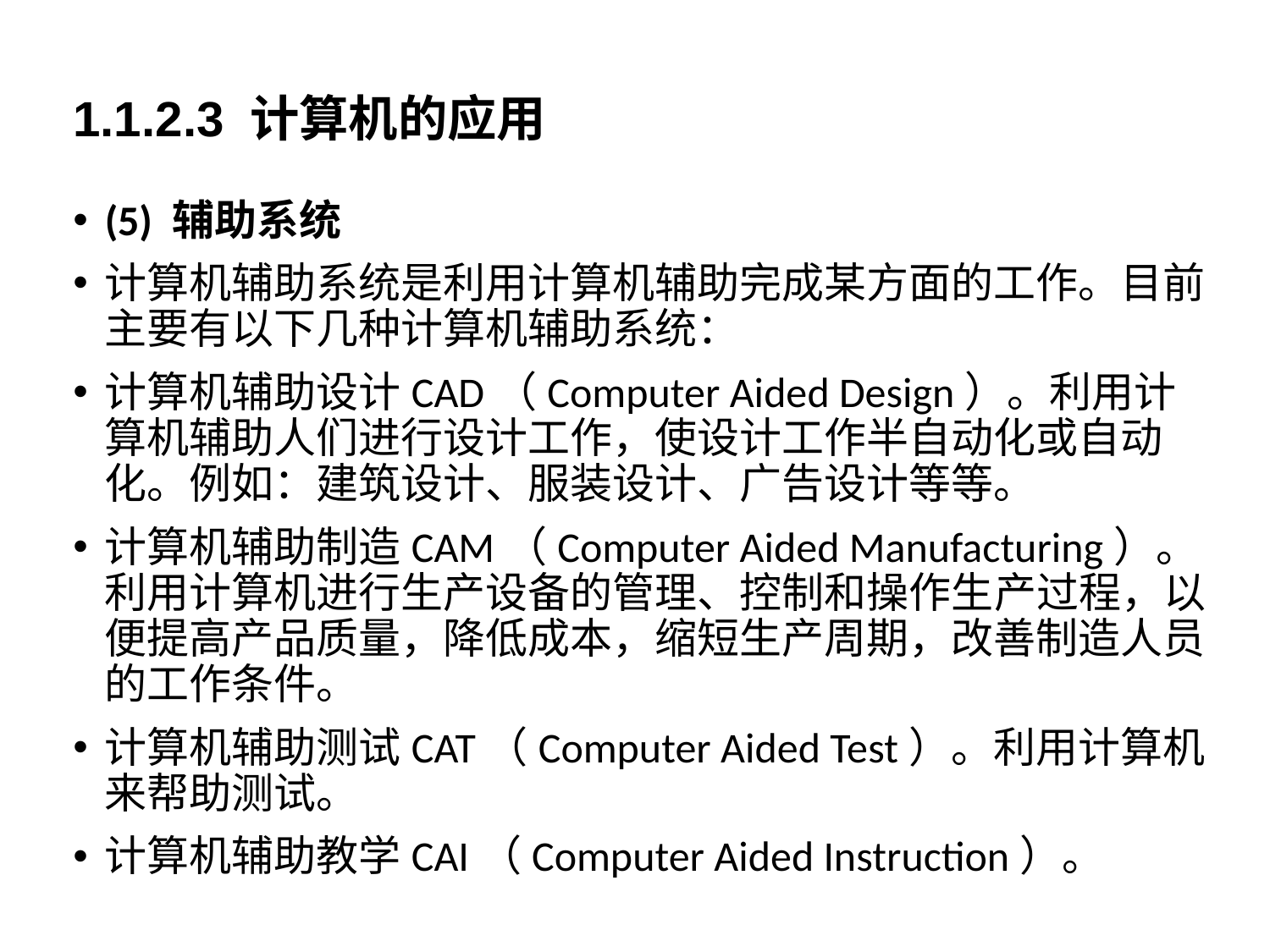

# 1.1.2.3 计算机的应用
(5) 辅助系统
计算机辅助系统是利用计算机辅助完成某方面的工作。目前主要有以下几种计算机辅助系统：
计算机辅助设计CAD（Computer Aided Design）。利用计算机辅助人们进行设计工作，使设计工作半自动化或自动化。例如：建筑设计、服装设计、广告设计等等。
计算机辅助制造CAM（Computer Aided Manufacturing）。利用计算机进行生产设备的管理、控制和操作生产过程，以便提高产品质量，降低成本，缩短生产周期，改善制造人员的工作条件。
计算机辅助测试CAT（Computer Aided Test）。利用计算机来帮助测试。
计算机辅助教学CAI（Computer Aided Instruction）。